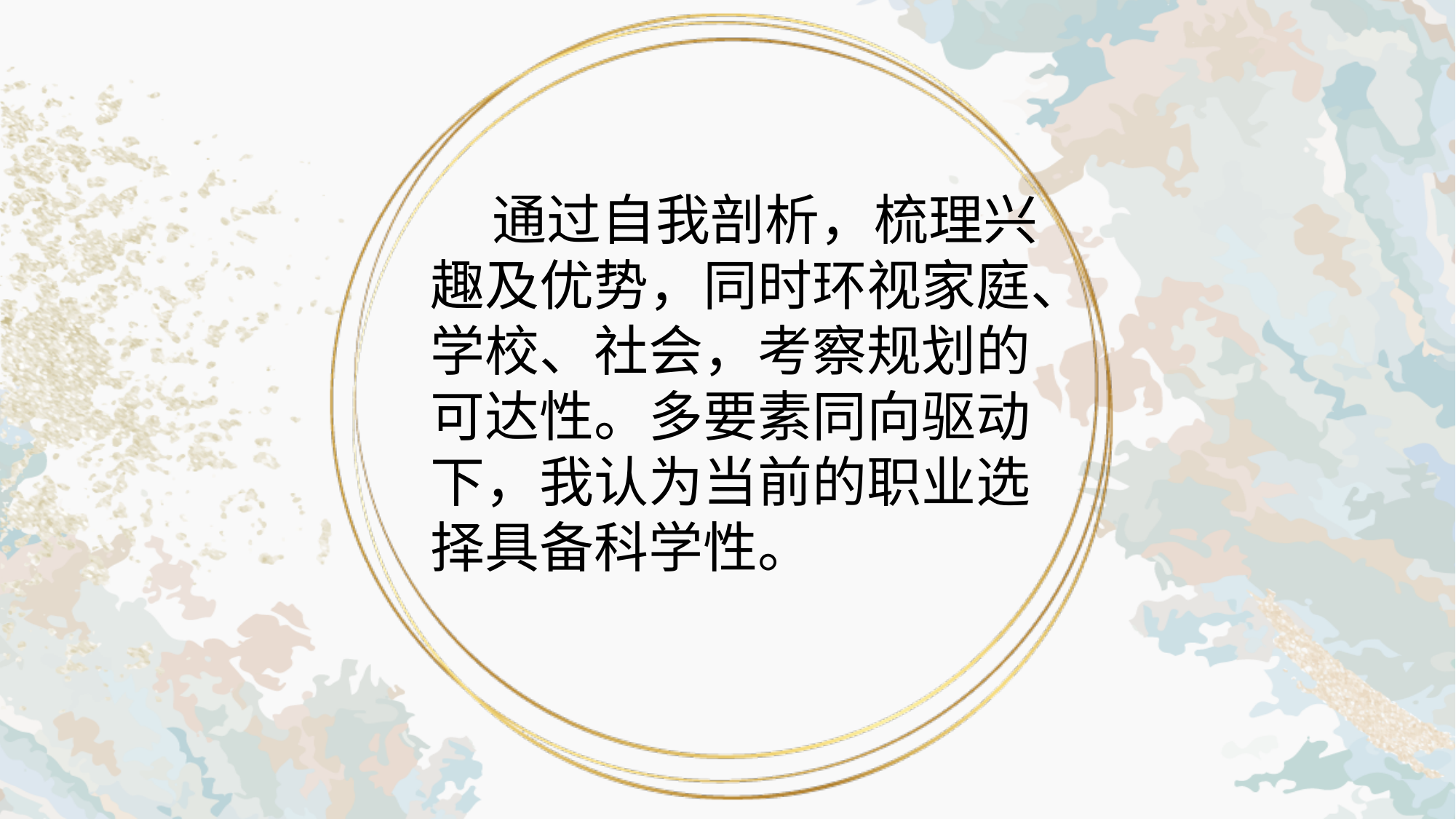

通过自我剖析，梳理兴趣及优势，同时环视家庭、学校、社会，考察规划的可达性。多要素同向驱动下，我认为当前的职业选择具备科学性。